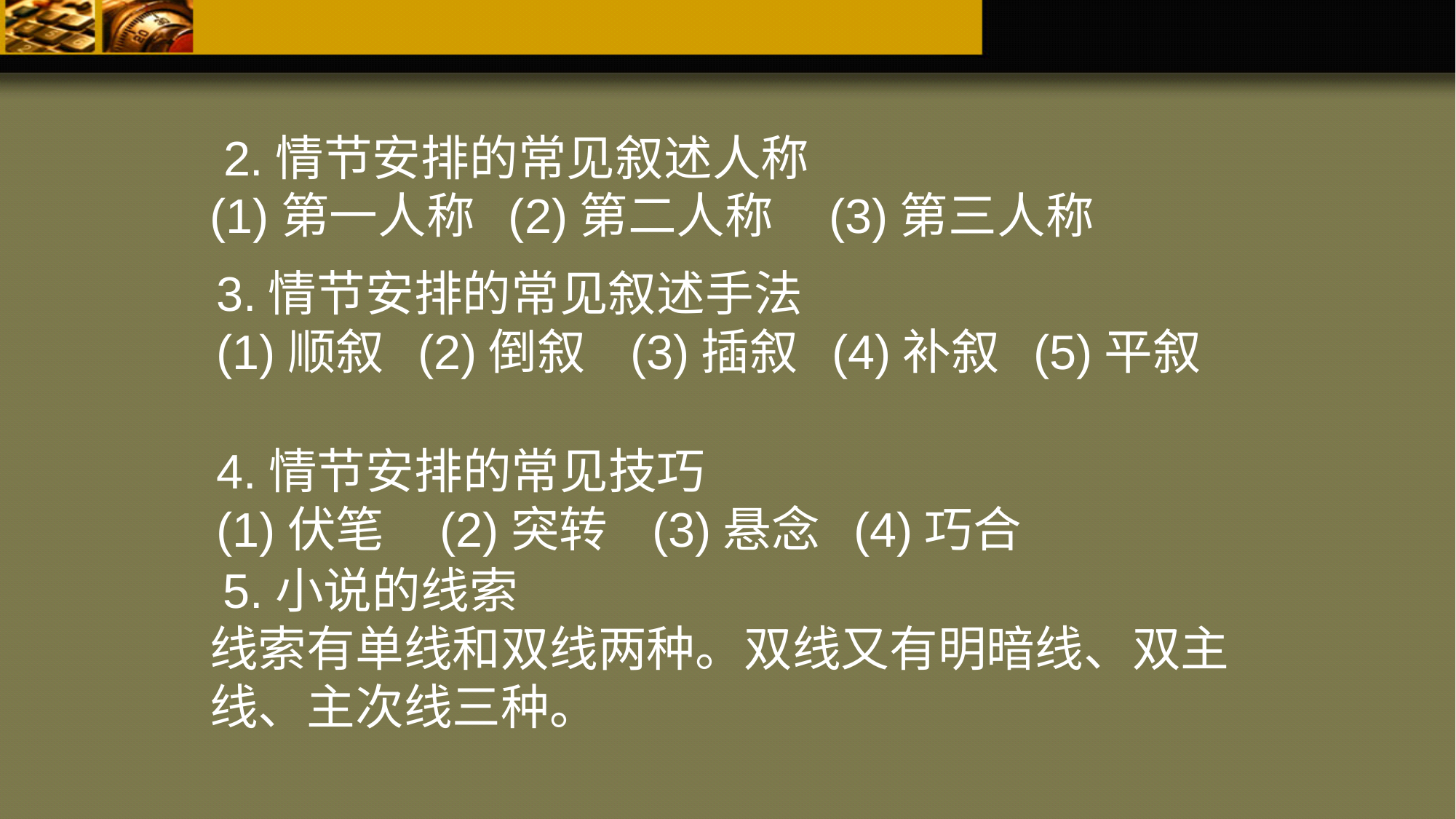

2.情节安排的常见叙述人称
(1)第一人称  (2)第二人称    (3)第三人称
3.情节安排的常见叙述手法
(1)顺叙  (2)倒叙   (3)插叙  (4)补叙  (5)平叙
4.情节安排的常见技巧
(1)伏笔    (2)突转   (3)悬念  (4)巧合
 5.小说的线索
线索有单线和双线两种。双线又有明暗线、双主线、主次线三种。